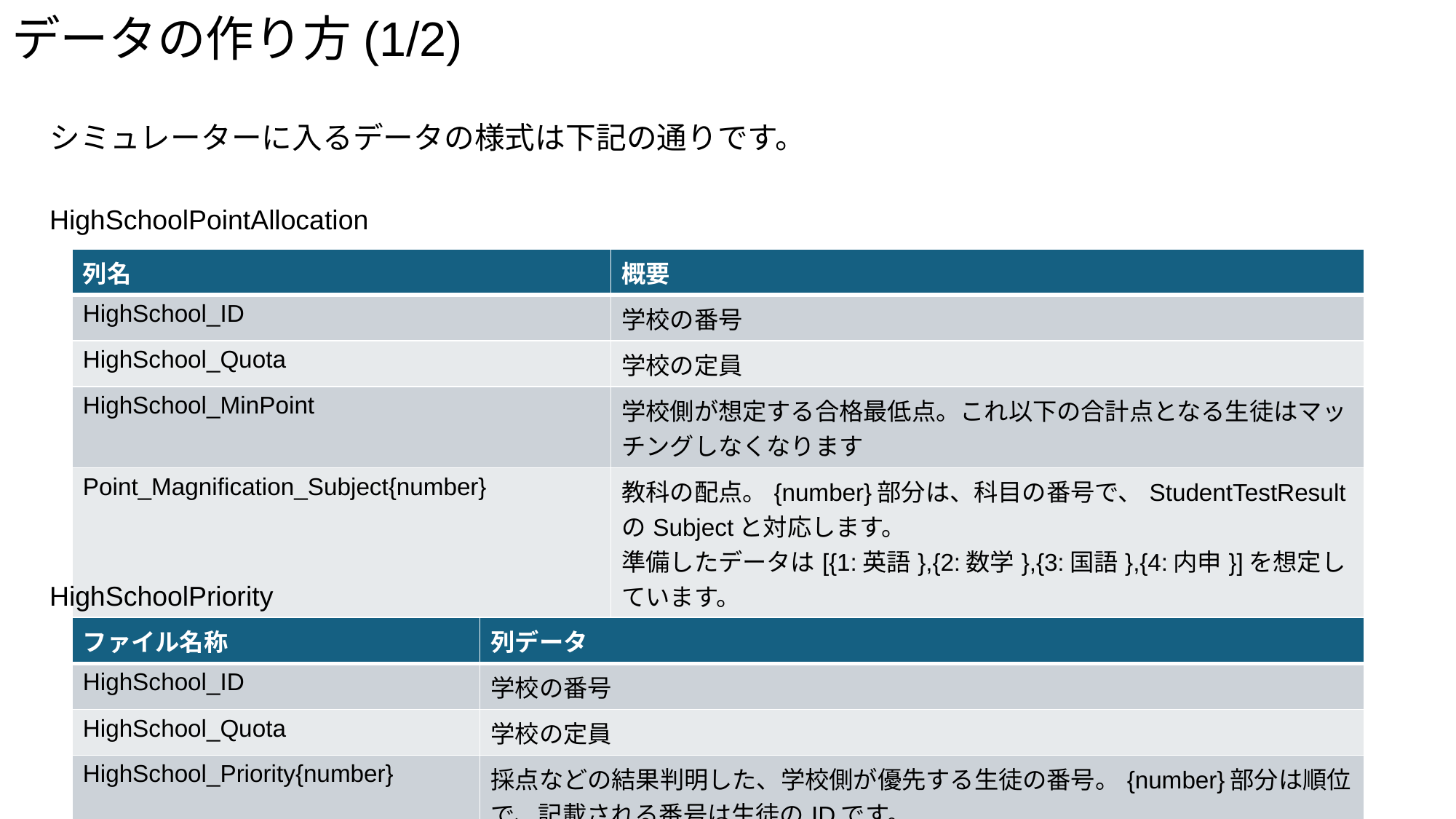

# データの作り方(1/2)
シミュレーターに入るデータの様式は下記の通りです。
HighSchoolPointAllocation
| 列名 | 概要 |
| --- | --- |
| HighSchool\_ID | 学校の番号 |
| HighSchool\_Quota | 学校の定員 |
| HighSchool\_MinPoint | 学校側が想定する合格最低点。これ以下の合計点となる生徒はマッチングしなくなります |
| Point\_Magnification\_Subject{number} | 教科の配点。{number}部分は、科目の番号で、StudentTestResultのSubjectと対応します。 準備したデータは[{1:英語},{2:数学},{3:国語},{4:内申}]を想定しています。 |
HighSchoolPriority
| ファイル名称 | 列データ |
| --- | --- |
| HighSchool\_ID | 学校の番号 |
| HighSchool\_Quota | 学校の定員 |
| HighSchool\_Priority{number} | 採点などの結果判明した、学校側が優先する生徒の番号。{number}部分は順位で、記載される番号は生徒のIDです。 |